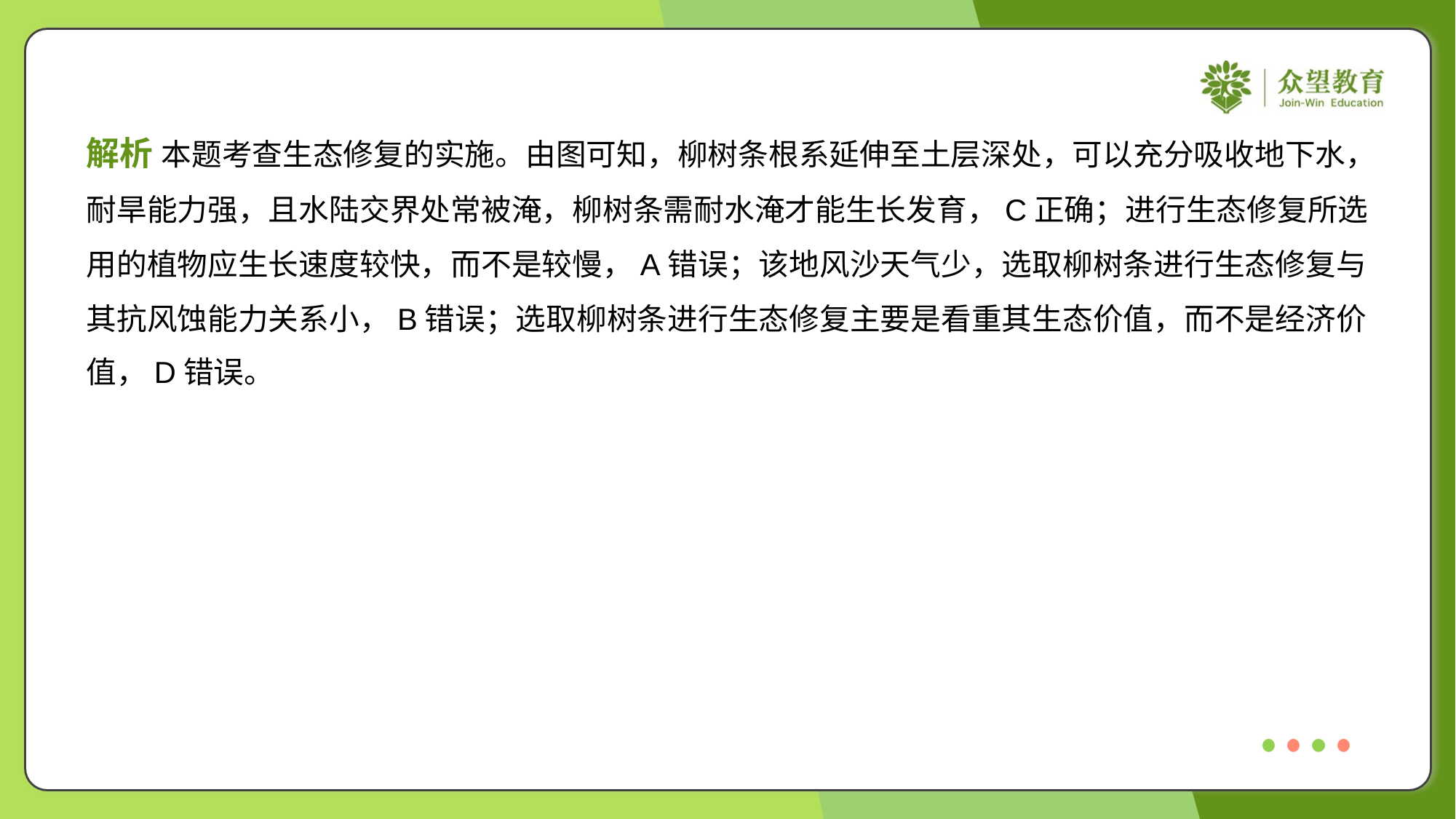

解析 本题考查生态修复的实施。由图可知，柳树条根系延伸至土层深处，可以充分吸收地下水，
耐旱能力强，且水陆交界处常被淹，柳树条需耐水淹才能生长发育，C正确；进行生态修复所选
用的植物应生长速度较快，而不是较慢，A错误；该地风沙天气少，选取柳树条进行生态修复与
其抗风蚀能力关系小，B错误；选取柳树条进行生态修复主要是看重其生态价值，而不是经济价
值，D错误。